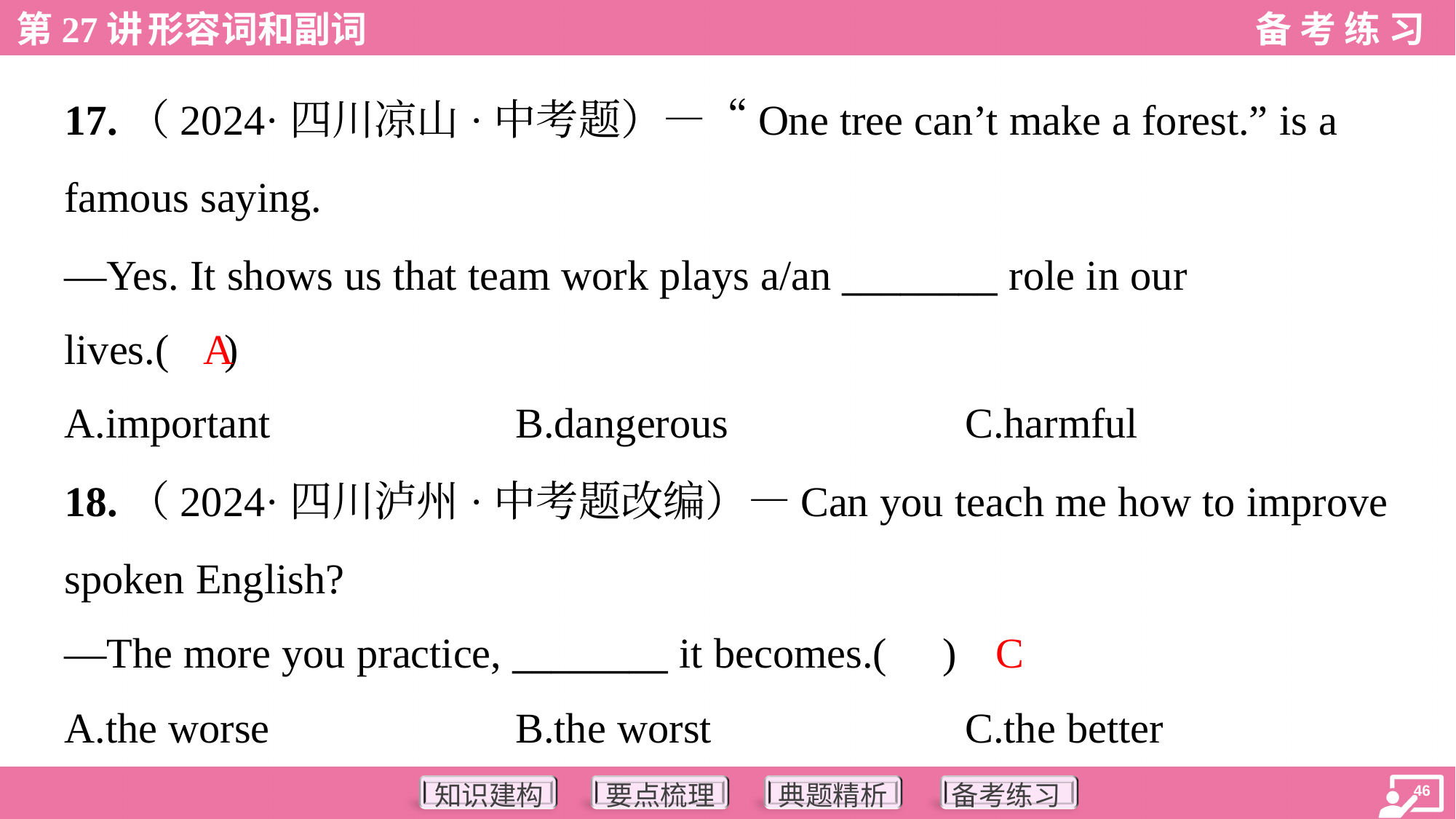

17.（2024·四川凉山·中考题）—“One tree can’t make a forest.” is a
famous saying.
—Yes. It shows us that team work plays a/an ________ role in our
lives.(     )
A
A.important	B.dangerous	C.harmful
18.（2024·四川泸州·中考题改编）—Can you teach me how to improve
spoken English?
—The more you practice, ________ it becomes.(     )
C
A.the worse	B.the worst	C.the better